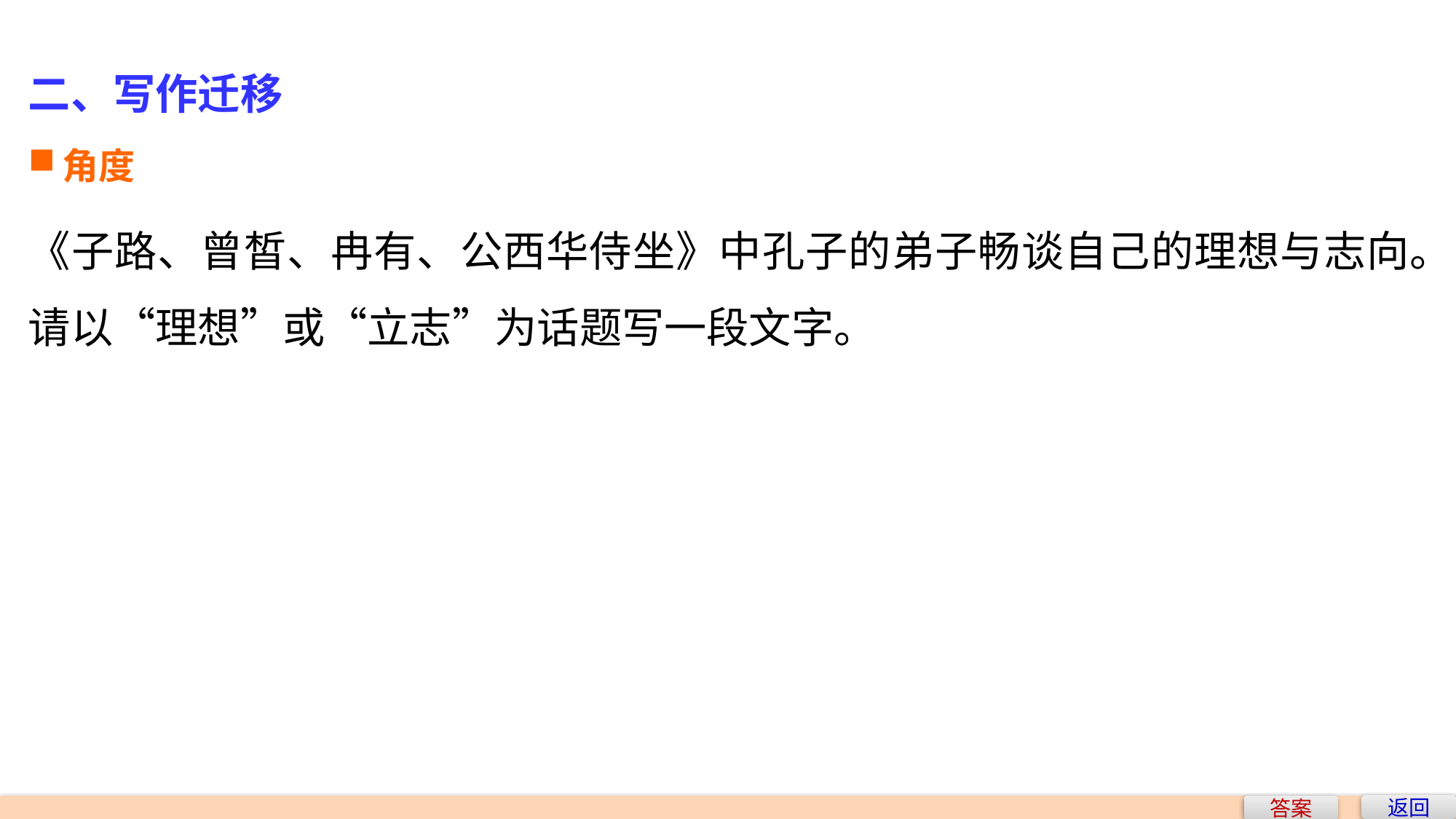

二、写作迁移
角度
《子路、曾皙、冉有、公西华侍坐》中孔子的弟子畅谈自己的理想与志向。
请以“理想”或“立志”为话题写一段文字。
返回

答案